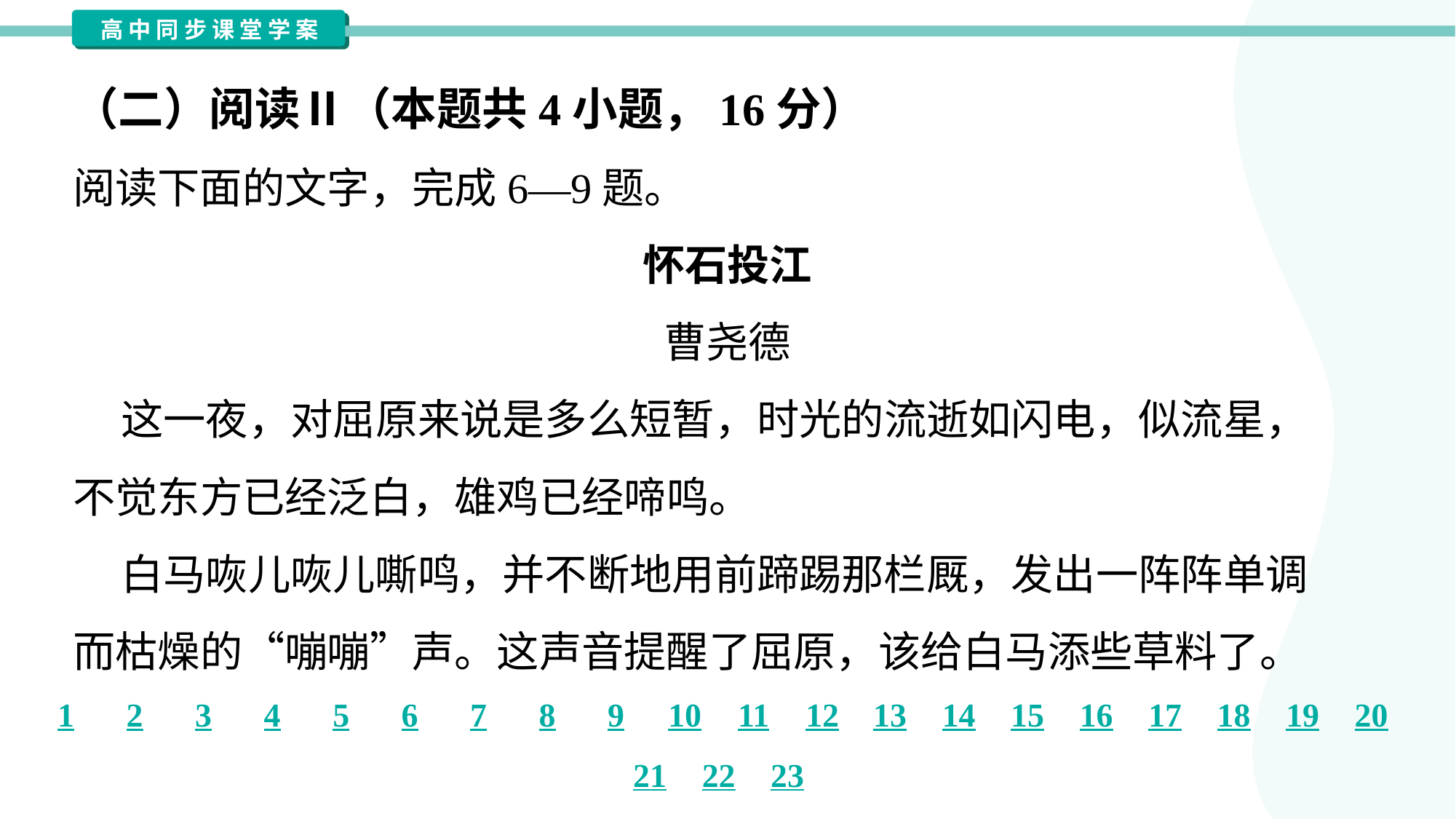

（二）阅读Ⅱ（本题共4小题，16分）
阅读下面的文字，完成6—9题。
怀石投江
曹尧德
    这一夜，对屈原来说是多么短暂，时光的流逝如闪电，似流星，
不觉东方已经泛白，雄鸡已经啼鸣。
    白马咴儿咴儿嘶鸣，并不断地用前蹄踢那栏厩，发出一阵阵单调
而枯燥的“嘣嘣”声。这声音提醒了屈原，该给白马添些草料了。